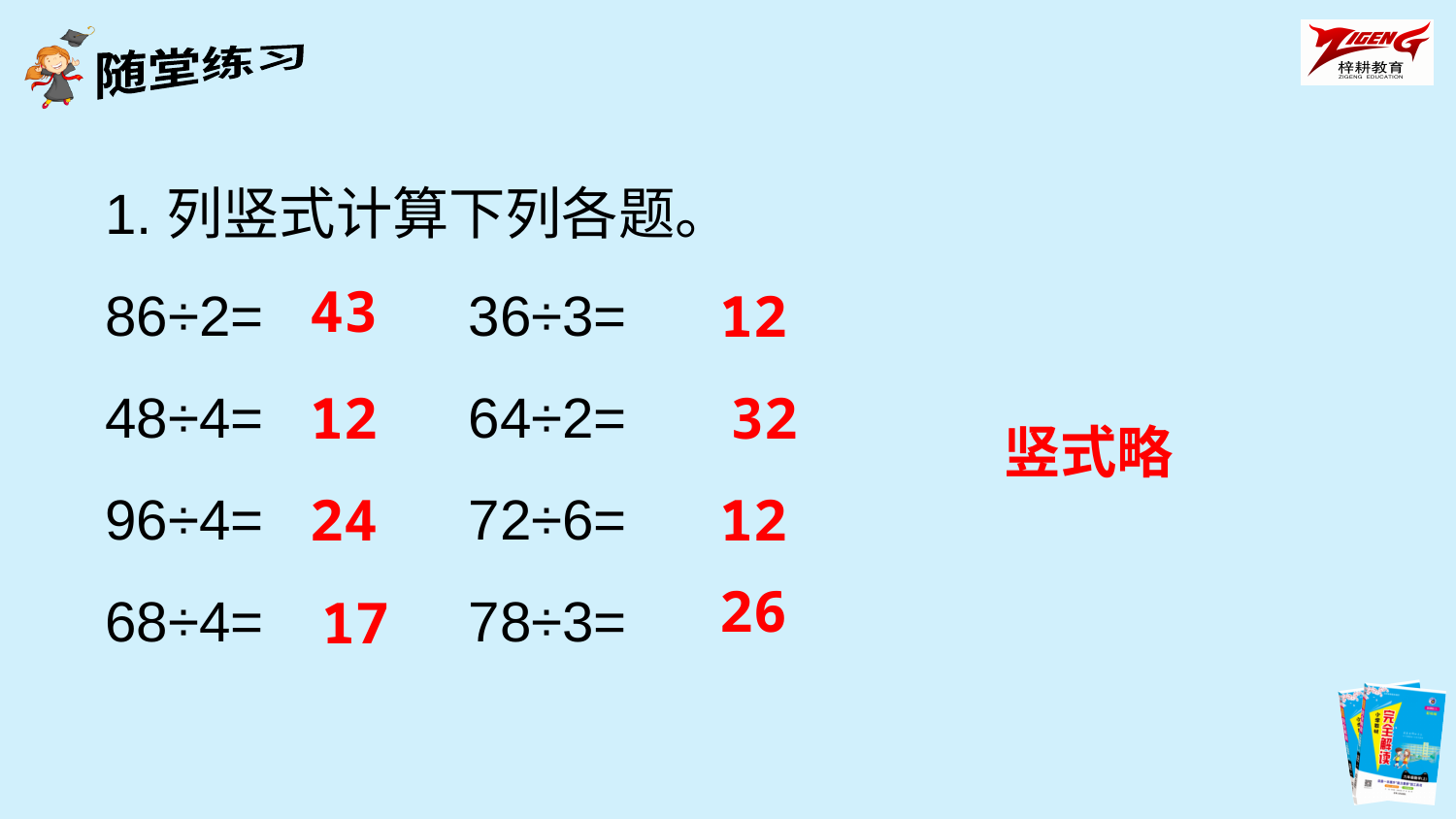

1.列竖式计算下列各题。
86÷2=             36÷3=
48÷4=             64÷2=
96÷4=             72÷6=
68÷4=             78÷3=
43
12
12
32
竖式略
24
12
26
17